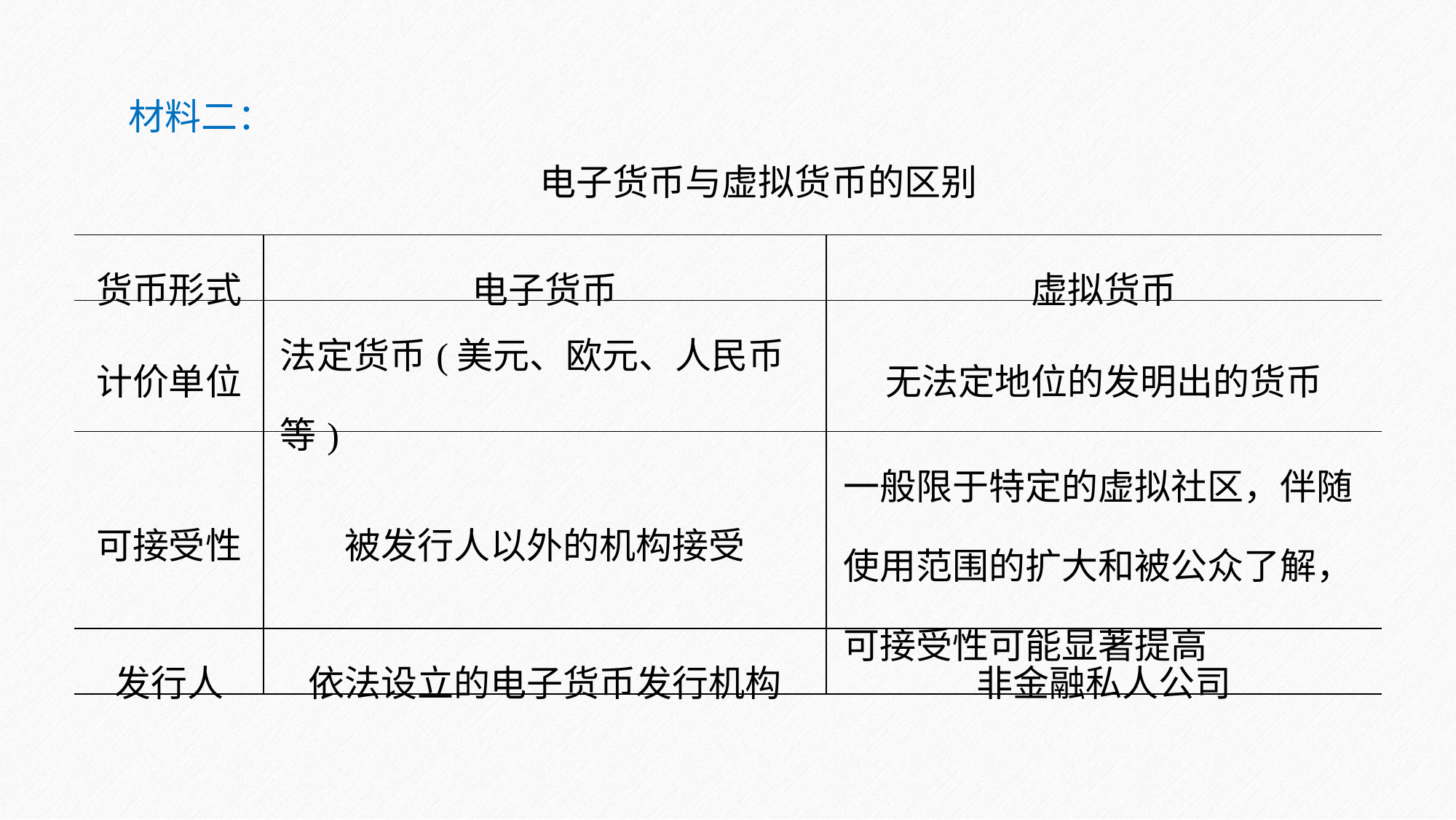

材料二：
电子货币与虚拟货币的区别
| 货币形式 | 电子货币 | 虚拟货币 |
| --- | --- | --- |
| 计价单位 | 法定货币(美元、欧元、人民币等) | 无法定地位的发明出的货币 |
| 可接受性 | 被发行人以外的机构接受 | 一般限于特定的虚拟社区，伴随使用范围的扩大和被公众了解，可接受性可能显著提高 |
| 发行人 | 依法设立的电子货币发行机构 | 非金融私人公司 |